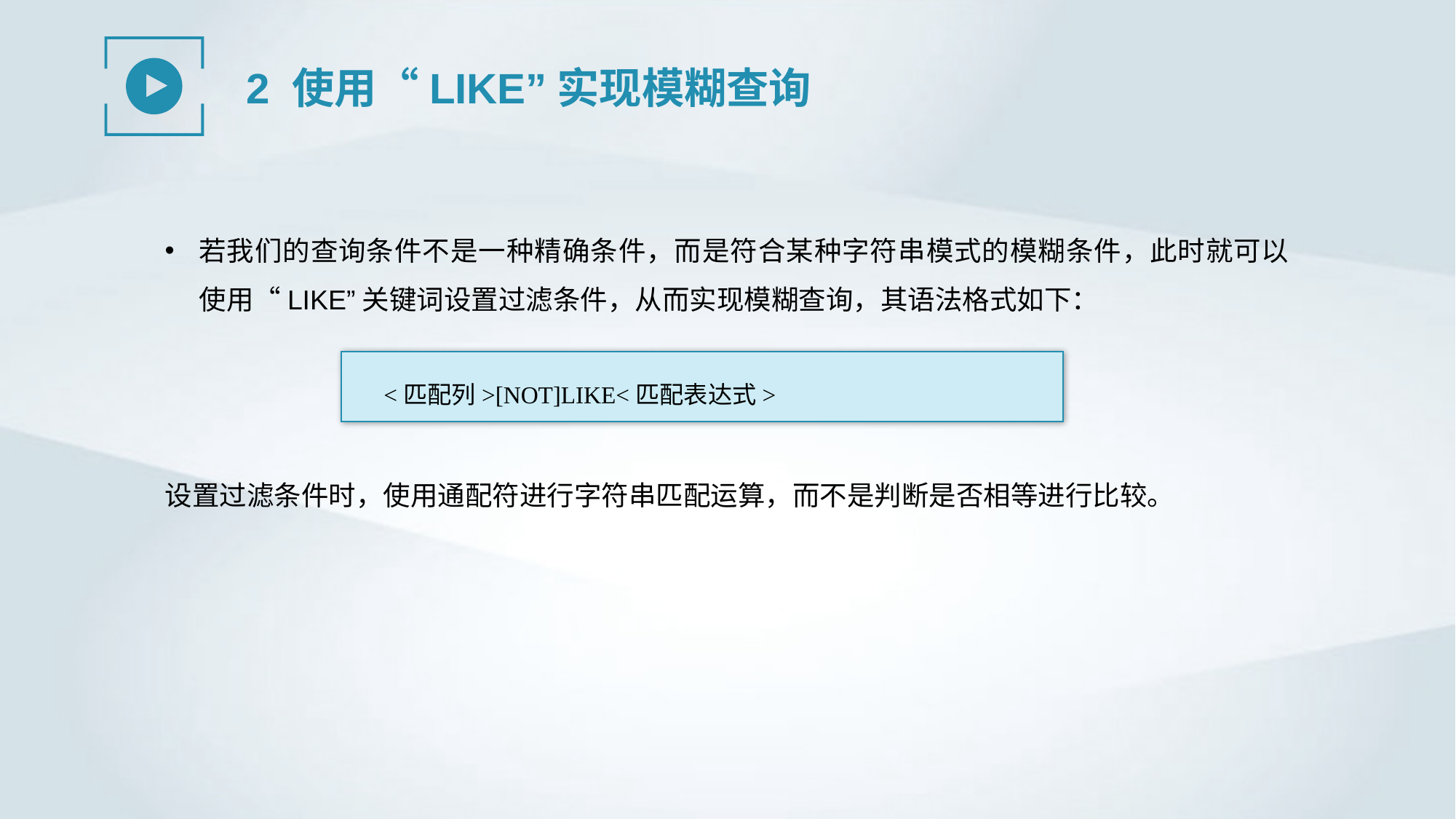

2 使用“LIKE”实现模糊查询
若我们的查询条件不是一种精确条件，而是符合某种字符串模式的模糊条件，此时就可以使用“LIKE”关键词设置过滤条件，从而实现模糊查询，其语法格式如下：
<匹配列>[NOT]LIKE<匹配表达式>

设置过滤条件时，使用通配符进行字符串匹配运算，而不是判断是否相等进行比较。